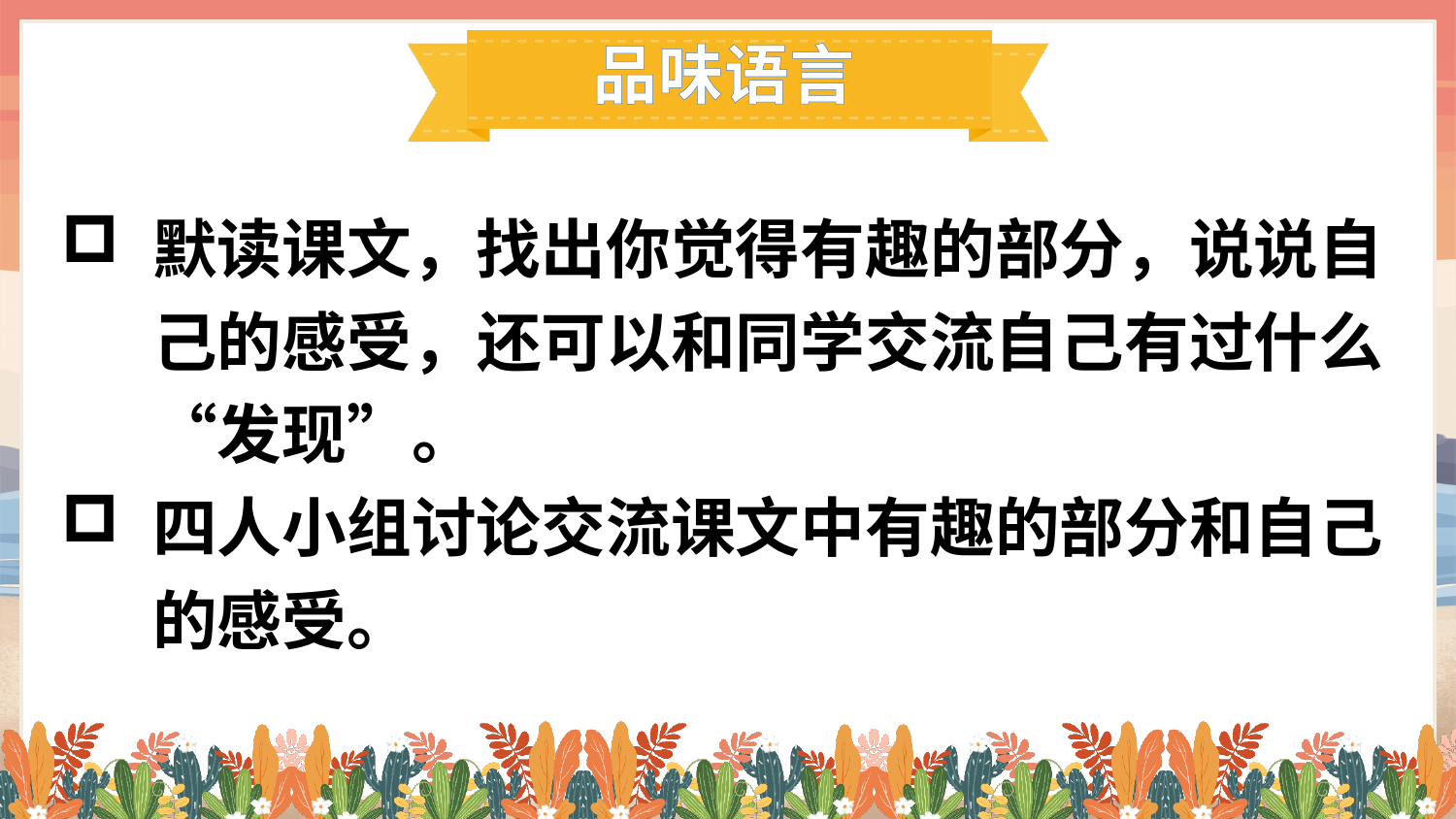

品味语言
默读课文，找出你觉得有趣的部分，说说自己的感受，还可以和同学交流自己有过什么“发现”。
四人小组讨论交流课文中有趣的部分和自己的感受。